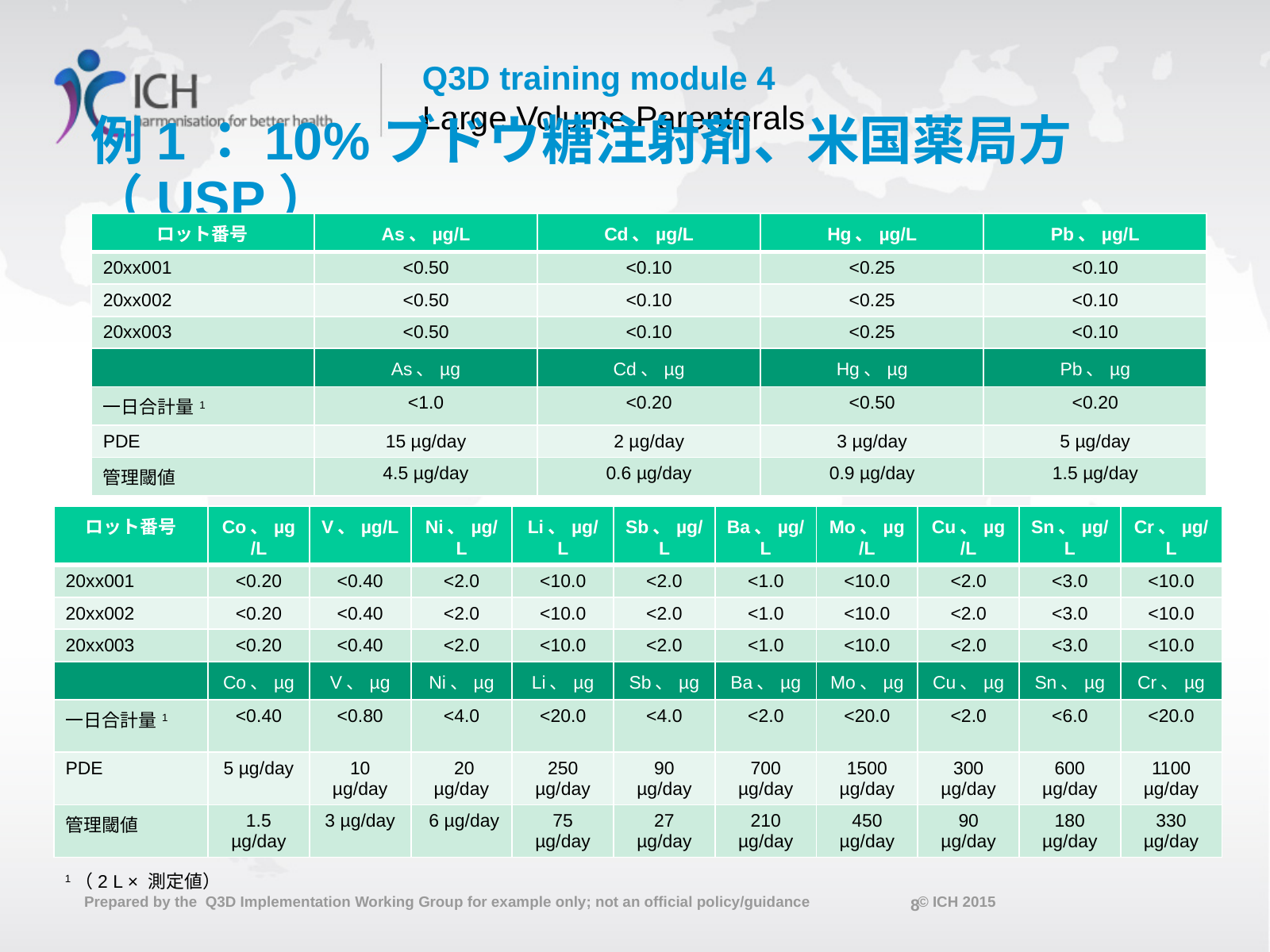

# 例1：10%ブドウ糖注射剤、米国薬局方（USP）
| ロット番号 | As、µg/L | Cd、µg/L | Hg、µg/L | Pb、µg/L |
| --- | --- | --- | --- | --- |
| 20xx001 | <0.50 | <0.10 | <0.25 | <0.10 |
| 20xx002 | <0.50 | <0.10 | <0.25 | <0.10 |
| 20xx003 | <0.50 | <0.10 | <0.25 | <0.10 |
|  | As、µg | Cd、µg | Hg、µg | Pb、µg |
| 一日合計量1 | <1.0 | <0.20 | <0.50 | <0.20 |
| PDE | 15 µg/day | 2 µg/day | 3 µg/day | 5 µg/day |
| 管理閾値 | 4.5 µg/day | 0.6 µg/day | 0.9 µg/day | 1.5 µg/day |
| ロット番号 | Co、µg/L | V、µg/L | Ni、µg/L | Li、µg/L | Sb、µg/L | Ba、µg/L | Mo、µg/L | Cu、µg/L | Sn、µg/L | Cr、µg/L |
| --- | --- | --- | --- | --- | --- | --- | --- | --- | --- | --- |
| 20xx001 | <0.20 | <0.40 | <2.0 | <10.0 | <2.0 | <1.0 | <10.0 | <2.0 | <3.0 | <10.0 |
| 20xx002 | <0.20 | <0.40 | <2.0 | <10.0 | <2.0 | <1.0 | <10.0 | <2.0 | <3.0 | <10.0 |
| 20xx003 | <0.20 | <0.40 | <2.0 | <10.0 | <2.0 | <1.0 | <10.0 | <2.0 | <3.0 | <10.0 |
|  | Co、µg | V、µg | Ni、µg | Li、µg | Sb、µg | Ba、µg | Mo、µg | Cu、µg | Sn、µg | Cr、µg |
| 一日合計量1 | <0.40 | <0.80 | <4.0 | <20.0 | <4.0 | <2.0 | <20.0 | <2.0 | <6.0 | <20.0 |
| PDE | 5 µg/day | 10 µg/day | 20 µg/day | 250 µg/day | 90 µg/day | 700 µg/day | 1500 µg/day | 300 µg/day | 600 µg/day | 1100 µg/day |
| 管理閾値 | 1.5 µg/day | 3 µg/day | 6 µg/day | 75 µg/day | 27 µg/day | 210 µg/day | 450 µg/day | 90 µg/day | 180 µg/day | 330 µg/day |

1（2 L × 測定値）
8